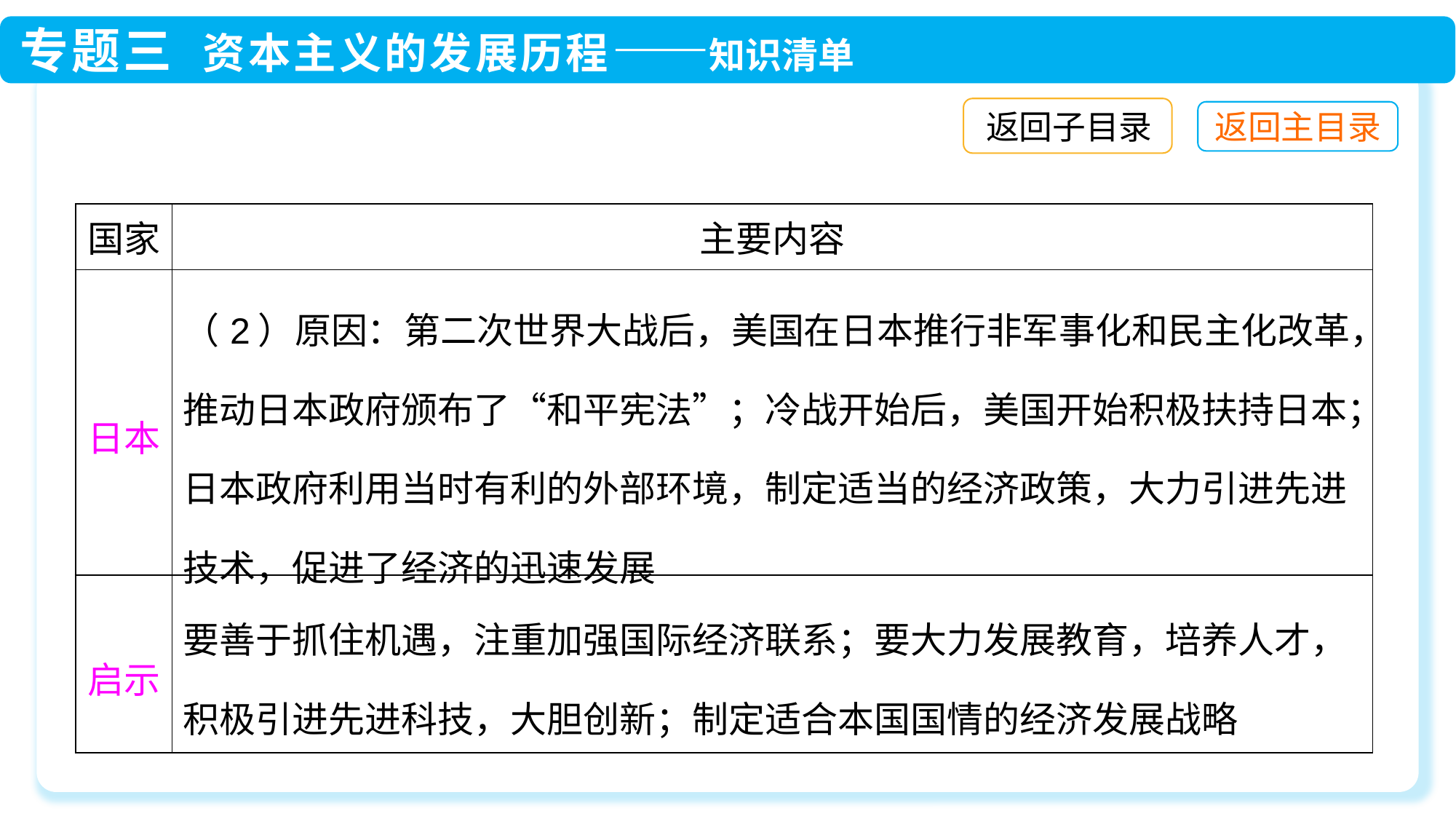

返回子目录
| 国家 | 主要内容 |
| --- | --- |
| 日本 | （2）原因：第二次世界大战后，美国在日本推行非军事化和民主化改革，推动日本政府颁布了“和平宪法”；冷战开始后，美国开始积极扶持日本；日本政府利用当时有利的外部环境，制定适当的经济政策，大力引进先进技术，促进了经济的迅速发展 |
| 启示 | 要善于抓住机遇，注重加强国际经济联系；要大力发展教育，培养人才，积极引进先进科技，大胆创新；制定适合本国国情的经济发展战略 |